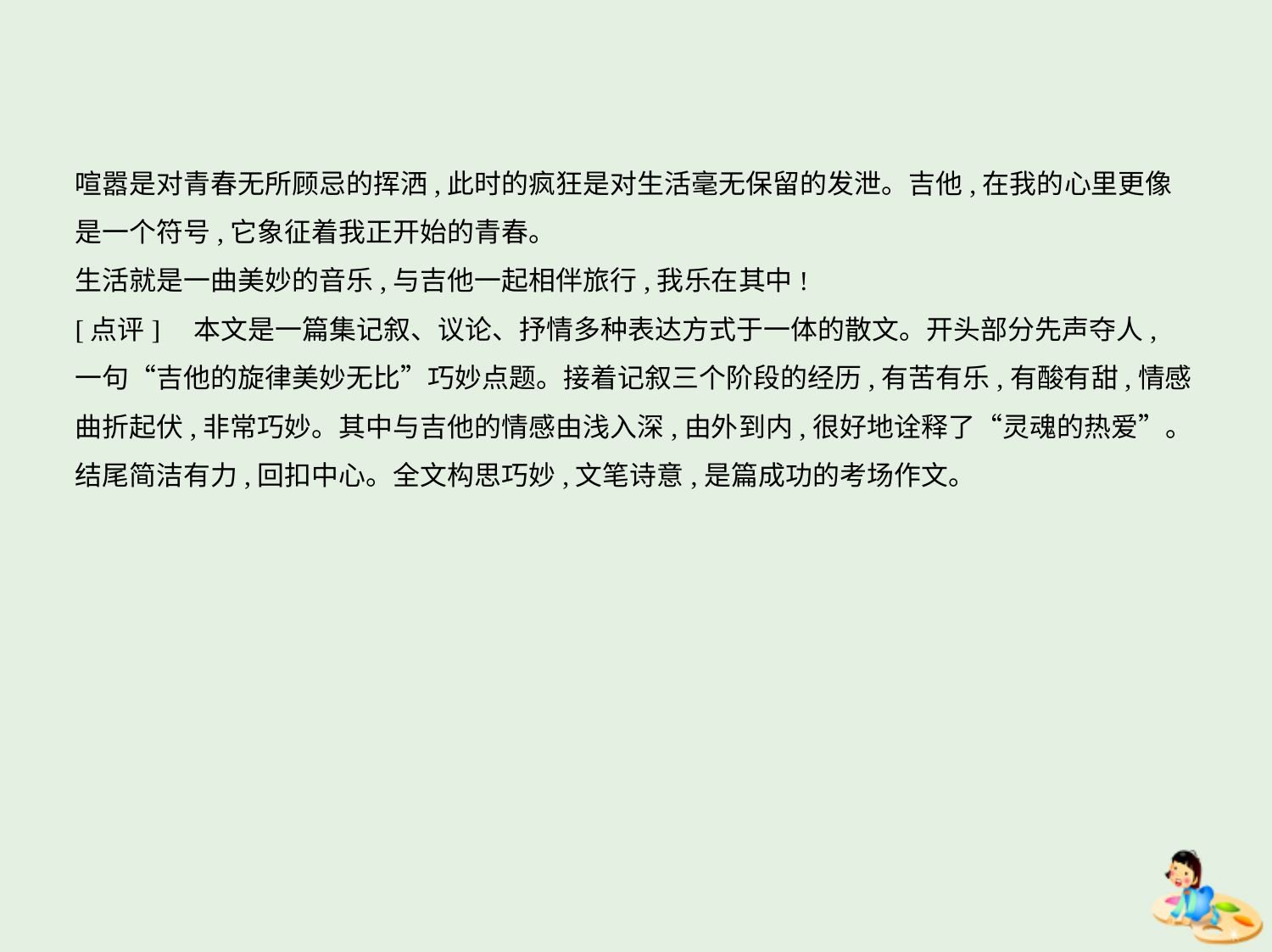

喧嚣是对青春无所顾忌的挥洒,此时的疯狂是对生活毫无保留的发泄。吉他,在我的心里更像
是一个符号,它象征着我正开始的青春。
生活就是一曲美妙的音乐,与吉他一起相伴旅行,我乐在其中!
[点评]　本文是一篇集记叙、议论、抒情多种表达方式于一体的散文。开头部分先声夺人,
一句“吉他的旋律美妙无比”巧妙点题。接着记叙三个阶段的经历,有苦有乐,有酸有甜,情感
曲折起伏,非常巧妙。其中与吉他的情感由浅入深,由外到内,很好地诠释了“灵魂的热爱”。
结尾简洁有力,回扣中心。全文构思巧妙,文笔诗意,是篇成功的考场作文。